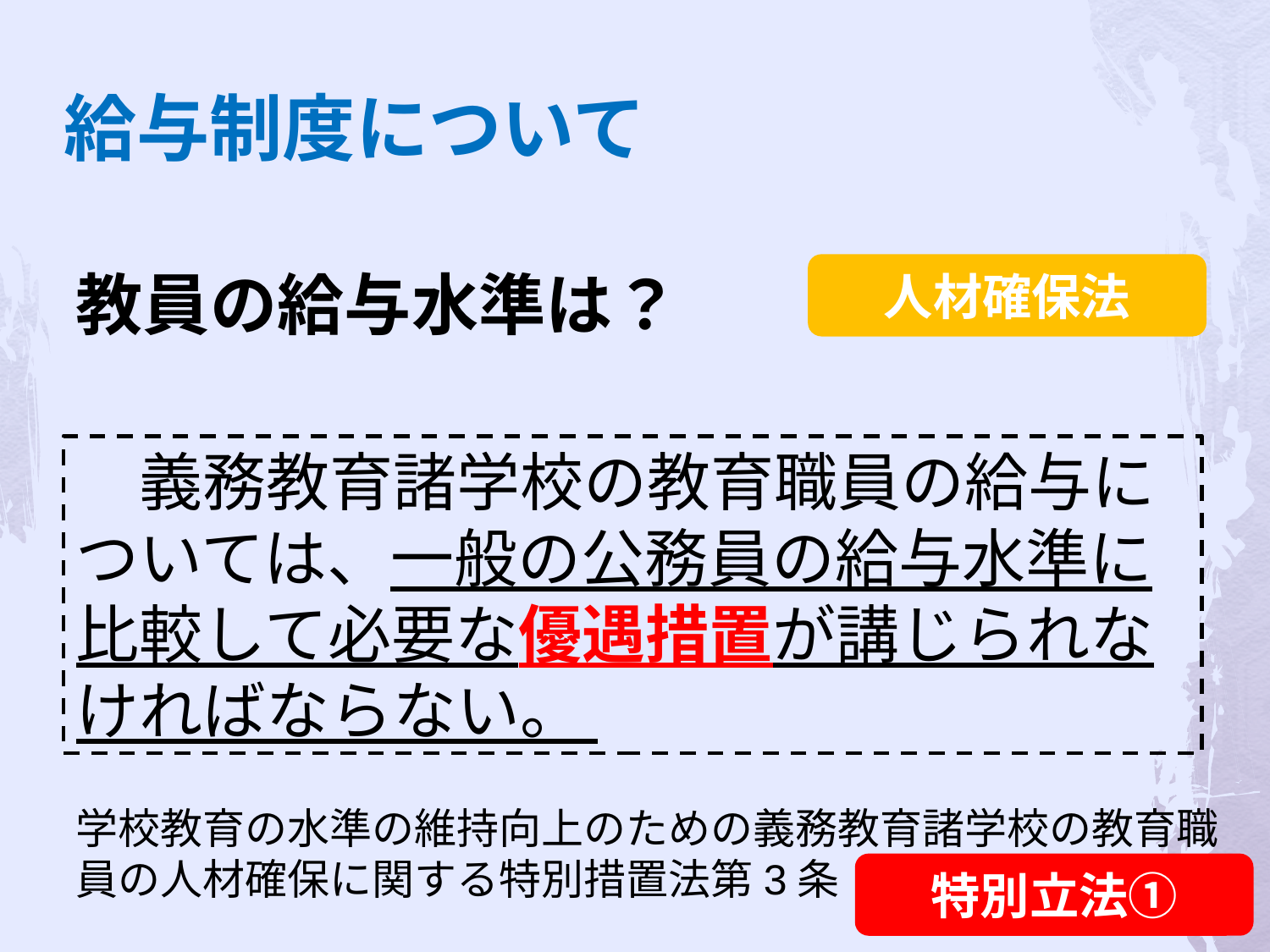

給与制度について
人材確保法
教員の給与水準は？
　義務教育諸学校の教育職員の給与については、一般の公務員の給与水準に比較して必要な優遇措置が講じられなければならない。
学校教育の水準の維持向上のための義務教育諸学校の教育職員の人材確保に関する特別措置法第3条
特別立法①